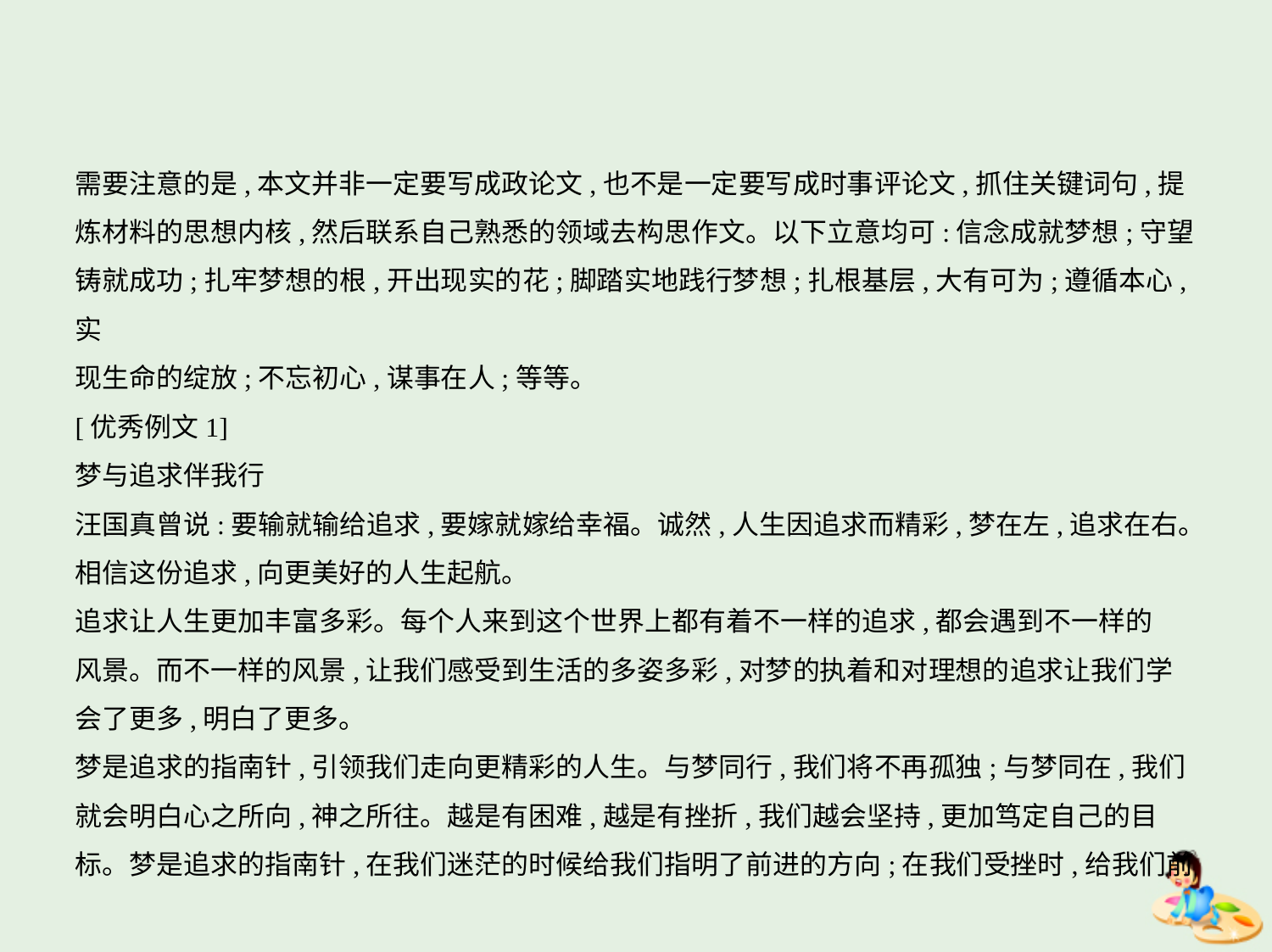

需要注意的是,本文并非一定要写成政论文,也不是一定要写成时事评论文,抓住关键词句,提
炼材料的思想内核,然后联系自己熟悉的领域去构思作文。以下立意均可:信念成就梦想;守望
铸就成功;扎牢梦想的根,开出现实的花;脚踏实地践行梦想;扎根基层,大有可为;遵循本心,实
现生命的绽放;不忘初心,谋事在人;等等。
[优秀例文1]
梦与追求伴我行
汪国真曾说:要输就输给追求,要嫁就嫁给幸福。诚然,人生因追求而精彩,梦在左,追求在右。
相信这份追求,向更美好的人生起航。
追求让人生更加丰富多彩。每个人来到这个世界上都有着不一样的追求,都会遇到不一样的
风景。而不一样的风景,让我们感受到生活的多姿多彩,对梦的执着和对理想的追求让我们学
会了更多,明白了更多。
梦是追求的指南针,引领我们走向更精彩的人生。与梦同行,我们将不再孤独;与梦同在,我们
就会明白心之所向,神之所往。越是有困难,越是有挫折,我们越会坚持,更加笃定自己的目
标。梦是追求的指南针,在我们迷茫的时候给我们指明了前进的方向;在我们受挫时,给我们前